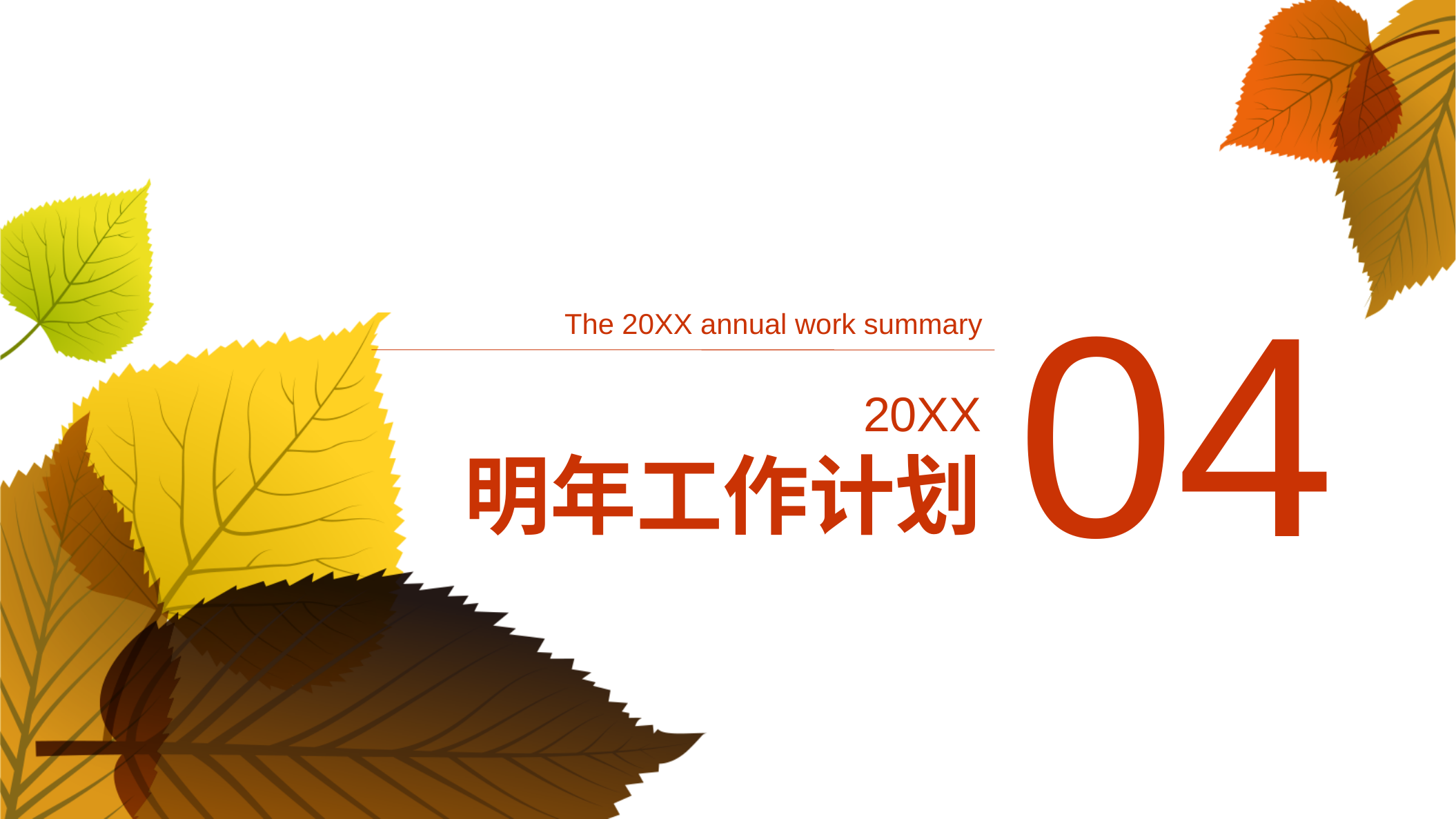

04
The 20XX annual work summary

20XX
明年工作计划